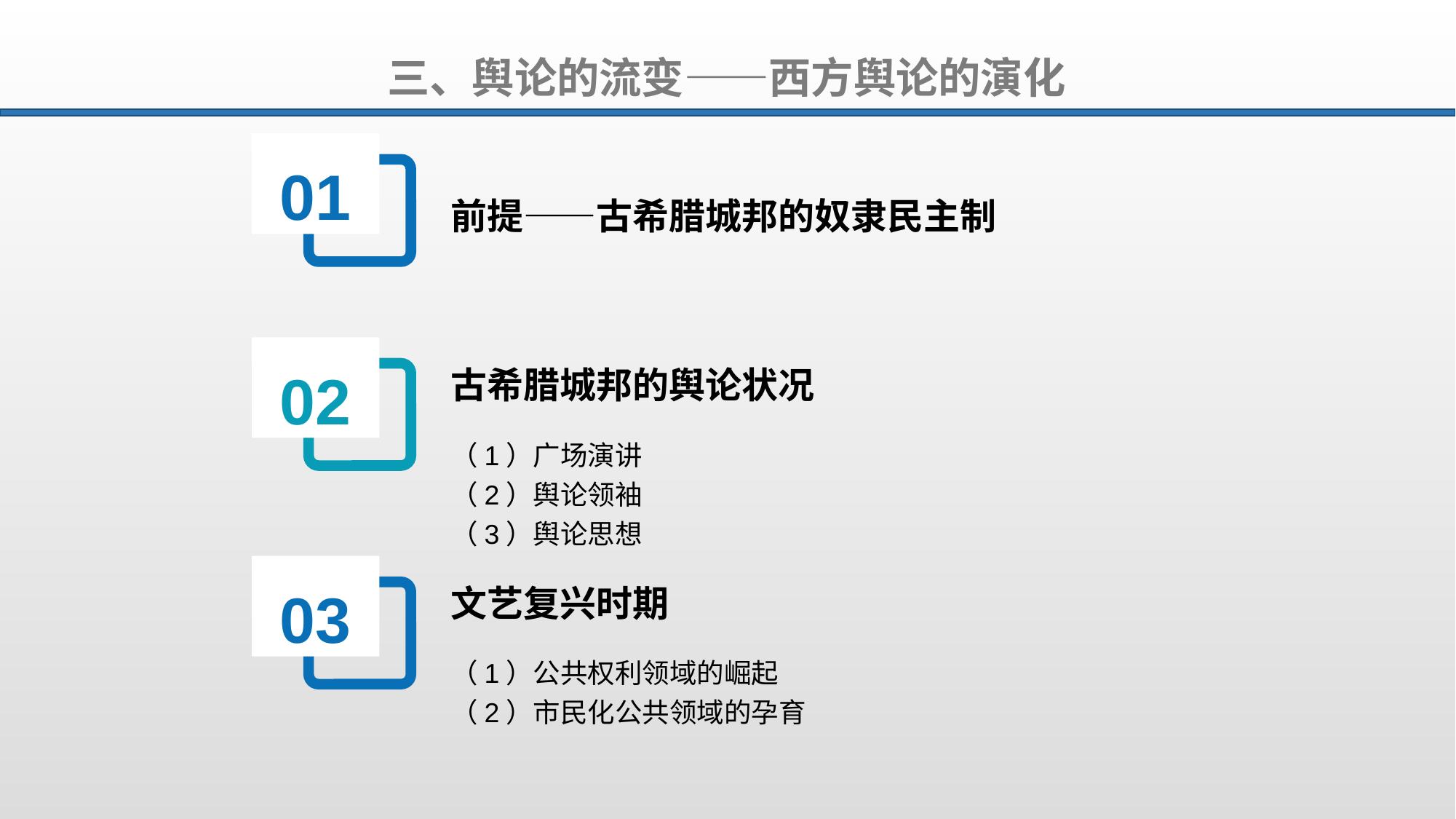

三、舆论的流变——西方舆论的演化

01

前提——古希腊城邦的奴隶民主制
02
古希腊城邦的舆论状况

（1）广场演讲
（2）舆论领袖
（3）舆论思想

03
文艺复兴时期

（1）公共权利领域的崛起
（2）市民化公共领域的孕育